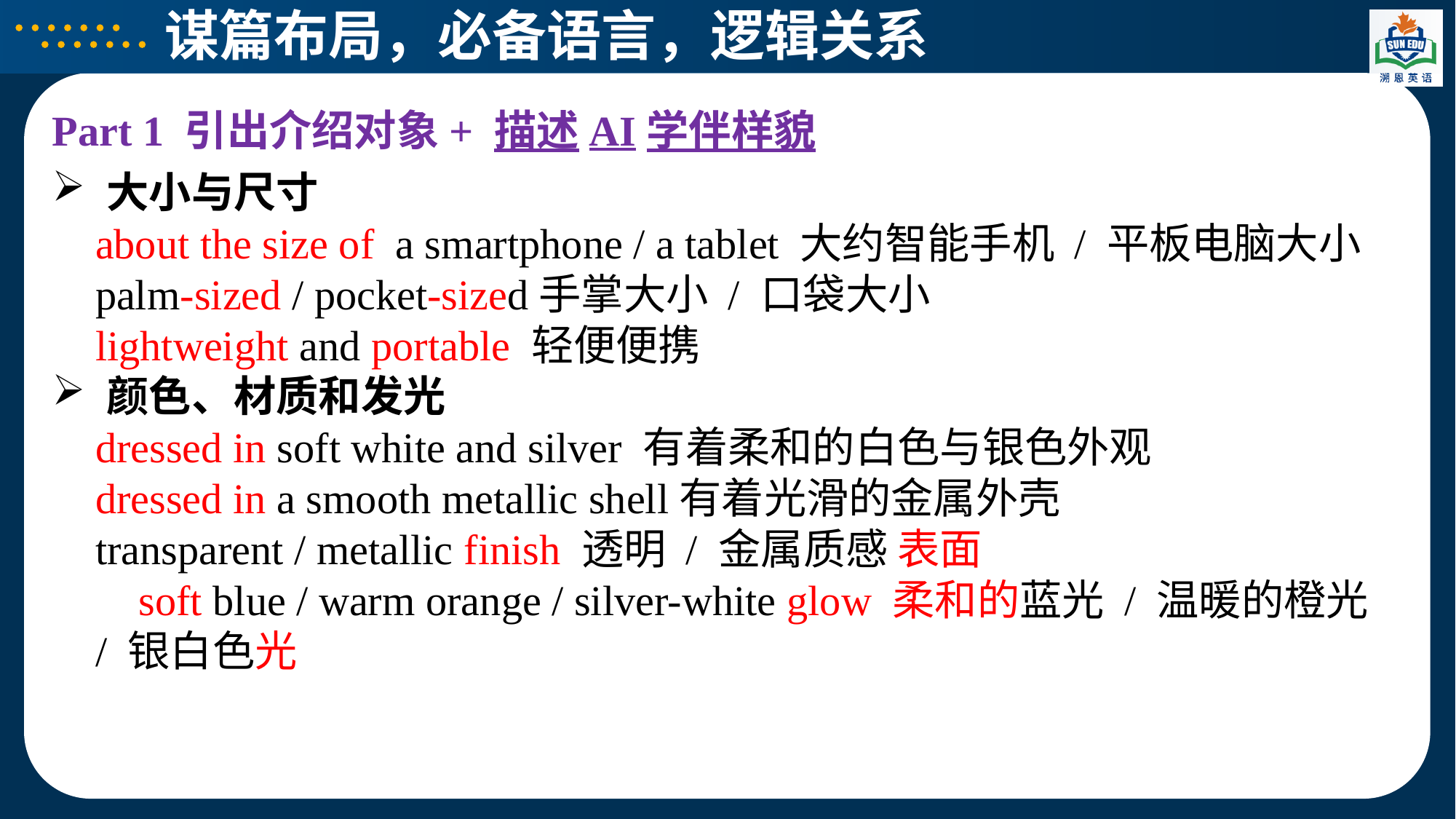

谋篇布局，必备语言，逻辑关系

Part 1 引出介绍对象+ 描述AI学伴样貌
大小与尺寸
about the size of  a smartphone / a tablet 大约智能手机 / 平板电脑大小
palm-sized / pocket-sized手掌大小 / 口袋大小
lightweight and portable 轻便便携
颜色、材质和发光
dressed in soft white and silver 有着柔和的白色与银色外观
dressed in a smooth metallic shell有着光滑的金属外壳
transparent / metallic finish 透明 / 金属质感 表面
soft blue / warm orange / silver-white glow 柔和的蓝光 / 温暖的橙光 / 银白色光